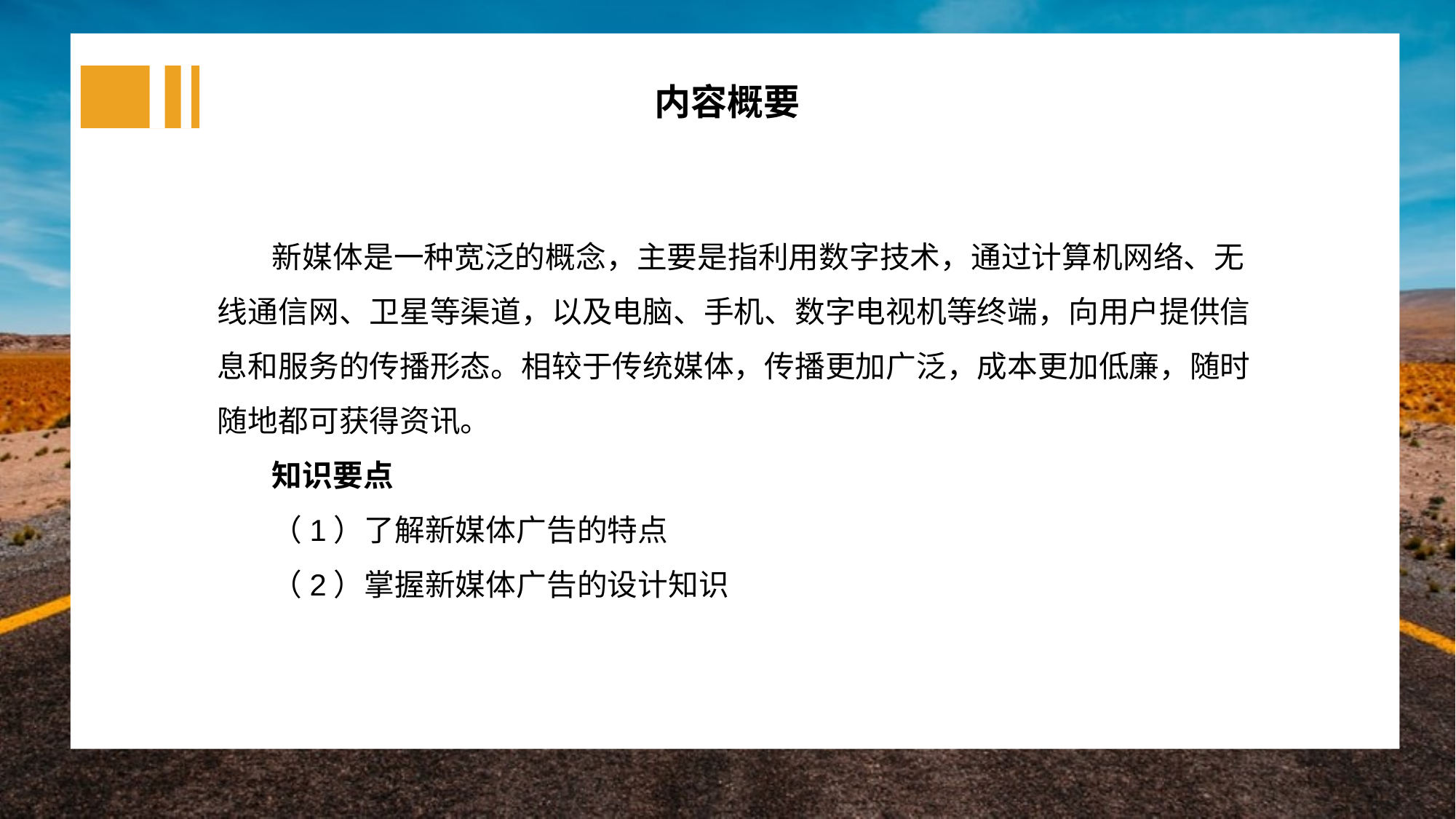

内容概要
新媒体是一种宽泛的概念，主要是指利用数字技术，通过计算机网络、无线通信网、卫星等渠道，以及电脑、手机、数字电视机等终端，向用户提供信息和服务的传播形态。相较于传统媒体，传播更加广泛，成本更加低廉，随时随地都可获得资讯。
知识要点
（1）了解新媒体广告的特点
（2）掌握新媒体广告的设计知识